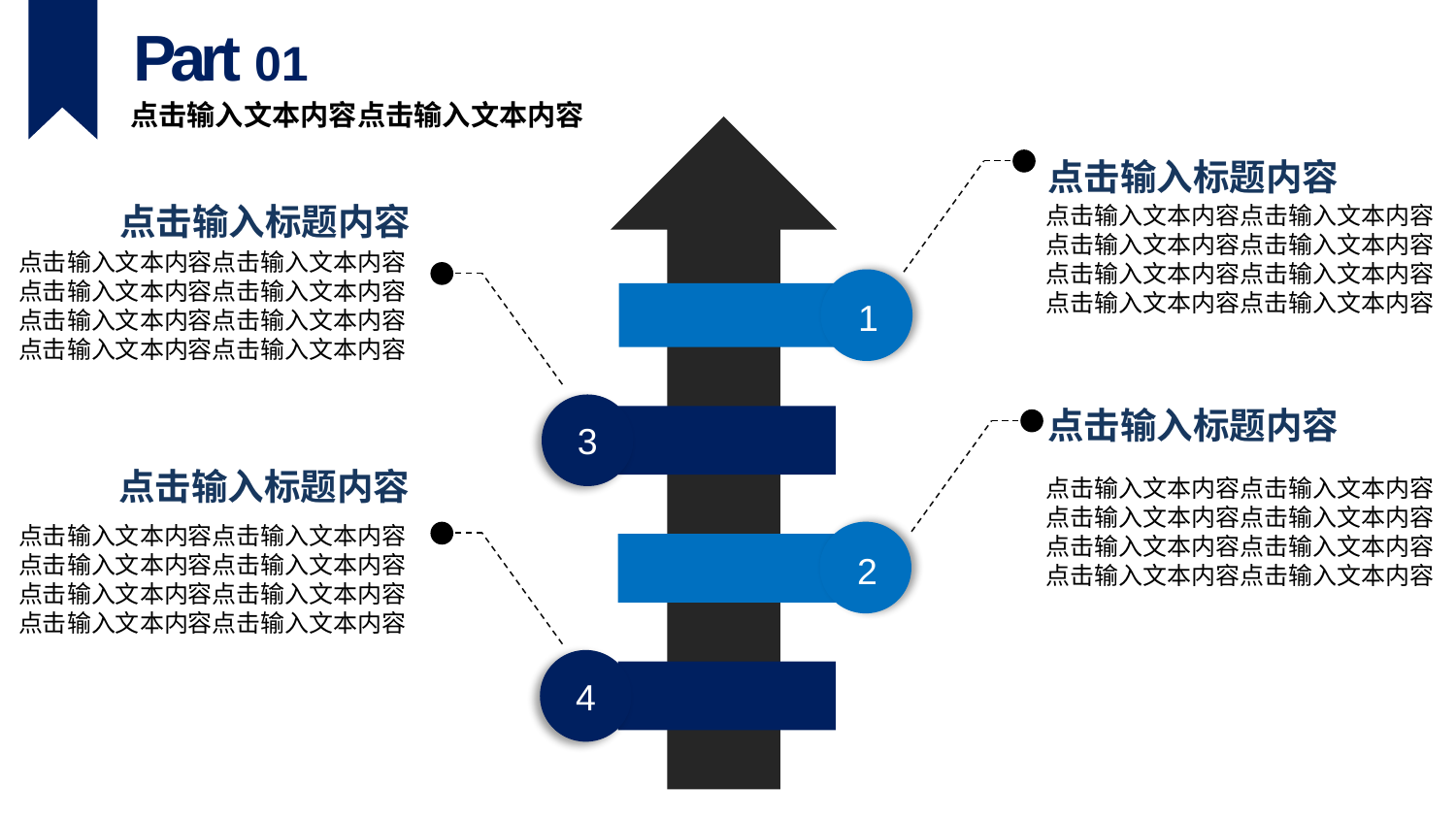

Part 01
点击输入文本内容点击输入文本内容

点击输入标题内容

点击输入标题内容
点击输入文本内容点击输入文本内容点击输入文本内容点击输入文本内容点击输入文本内容点击输入文本内容点击输入文本内容点击输入文本内容
点击输入文本内容点击输入文本内容点击输入文本内容点击输入文本内容点击输入文本内容点击输入文本内容点击输入文本内容点击输入文本内容

1
3
点击输入标题内容

点击输入标题内容
点击输入文本内容点击输入文本内容点击输入文本内容点击输入文本内容点击输入文本内容点击输入文本内容点击输入文本内容点击输入文本内容
点击输入文本内容点击输入文本内容点击输入文本内容点击输入文本内容点击输入文本内容点击输入文本内容点击输入文本内容点击输入文本内容

2
4